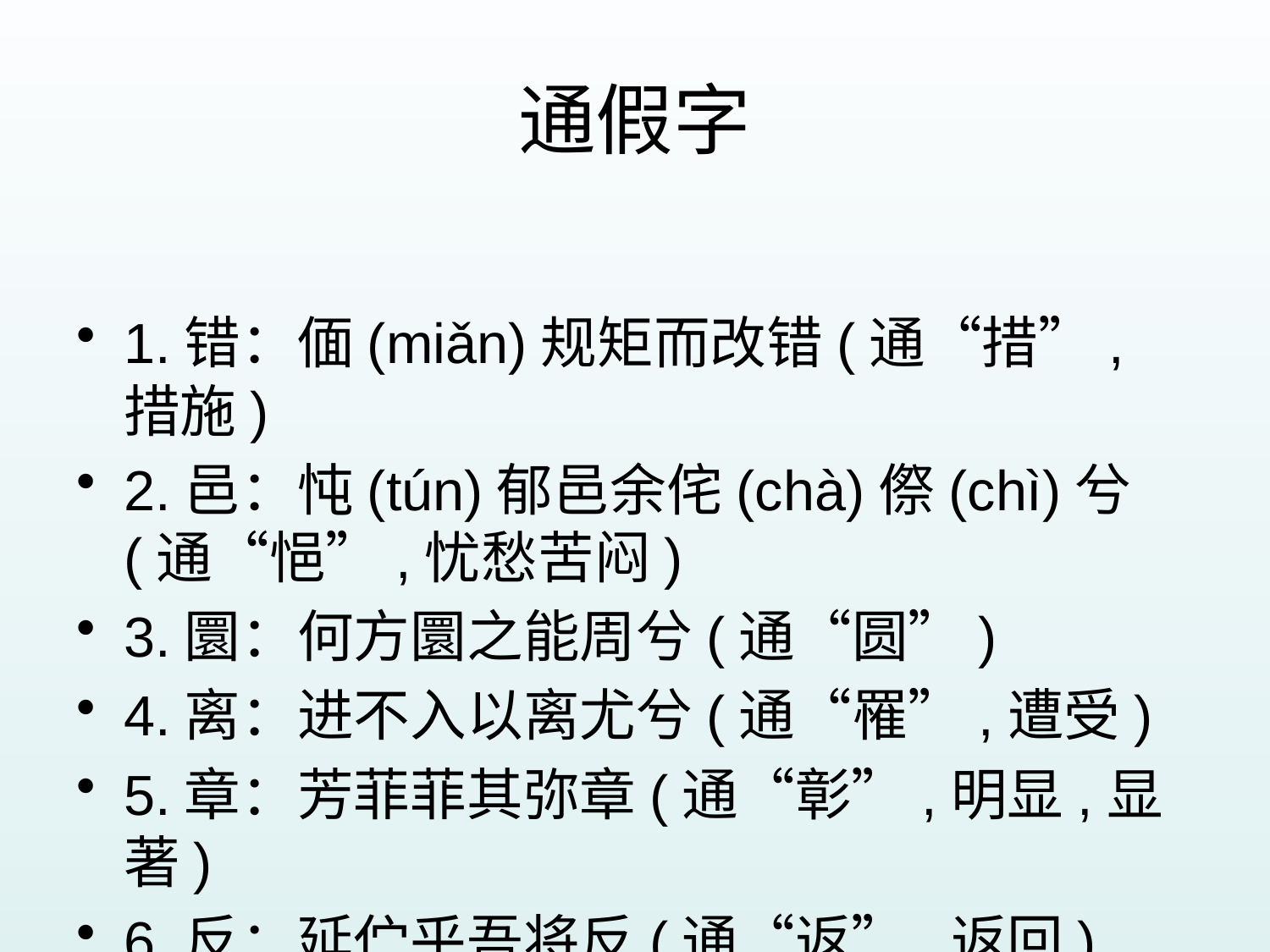

# 通假字

1.错：偭(miǎn)规矩而改错(通“措”,措施)
2.邑：忳(tún)郁邑余侘(chà)傺(chì)兮(通“悒”,忧愁苦闷)
3.圜：何方圜之能周兮(通“圆”)
4.离：进不入以离尤兮(通“罹”,遭受)
5.章：芳菲菲其弥章(通“彰”,明显,显著)
6.反：延伫乎吾将反(通“返”,返回)